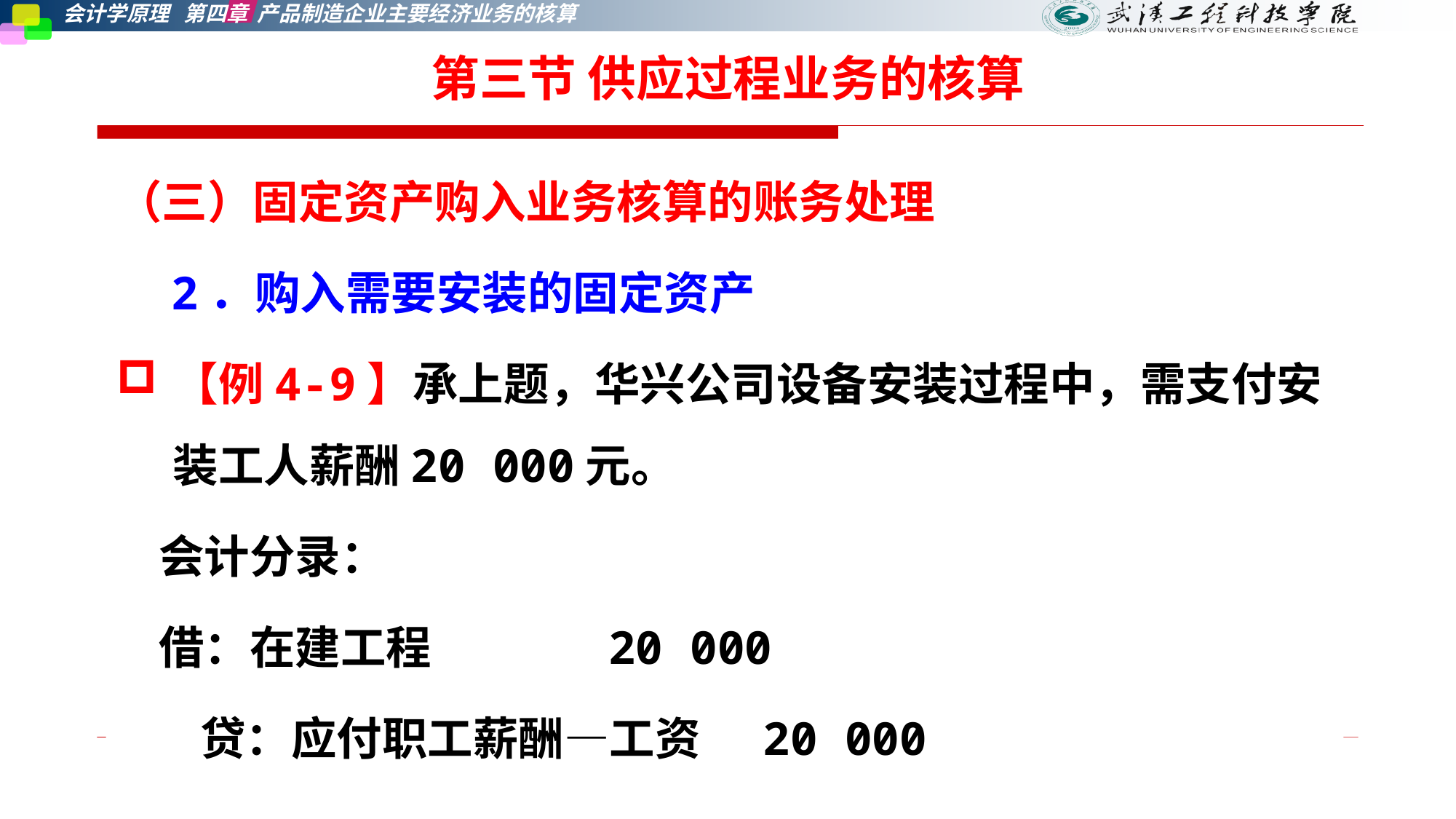

第三节 供应过程业务的核算
（三）固定资产购入业务核算的账务处理
  2．购入需要安装的固定资产
【例4-9】承上题，华兴公司设备安装过程中，需支付安装工人薪酬20 000元。
   会计分录：
   借：在建工程                20 000
       贷：应付职工薪酬—工资     20 000